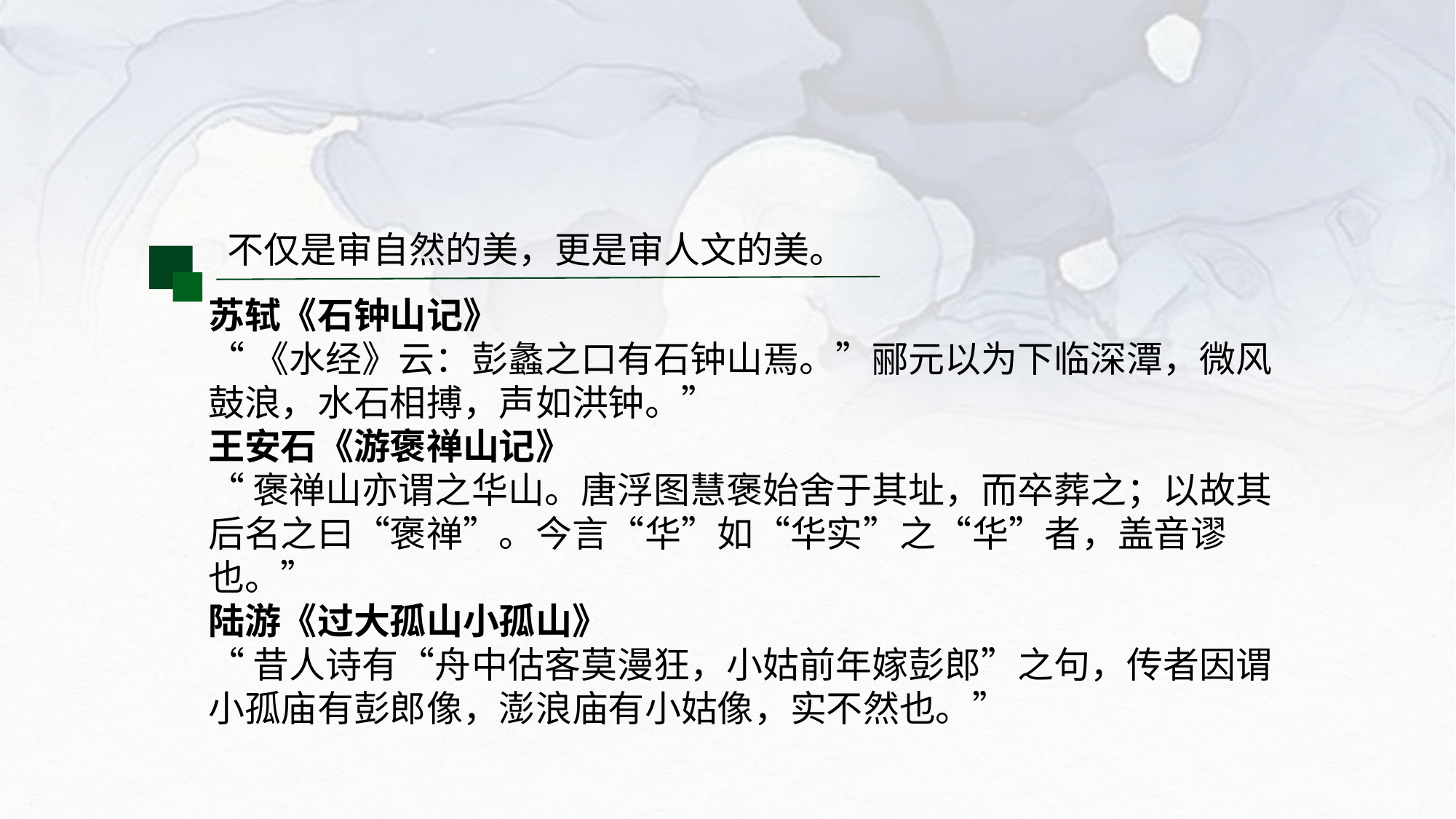

不仅是审自然的美，更是审人文的美。

苏轼《石钟山记》
“《水经》云：彭蠡之口有石钟山焉。”郦元以为下临深潭，微风鼓浪，水石相搏，声如洪钟。”
王安石《游褒禅山记》
“褒禅山亦谓之华山。唐浮图慧褒始舍于其址，而卒葬之；以故其后名之曰“褒禅”。今言“华”如“华实”之“华”者，盖音谬也。”
陆游《过大孤山小孤山》
“昔人诗有“舟中估客莫漫狂，小姑前年嫁彭郎”之句，传者因谓小孤庙有彭郎像，澎浪庙有小姑像，实不然也。”